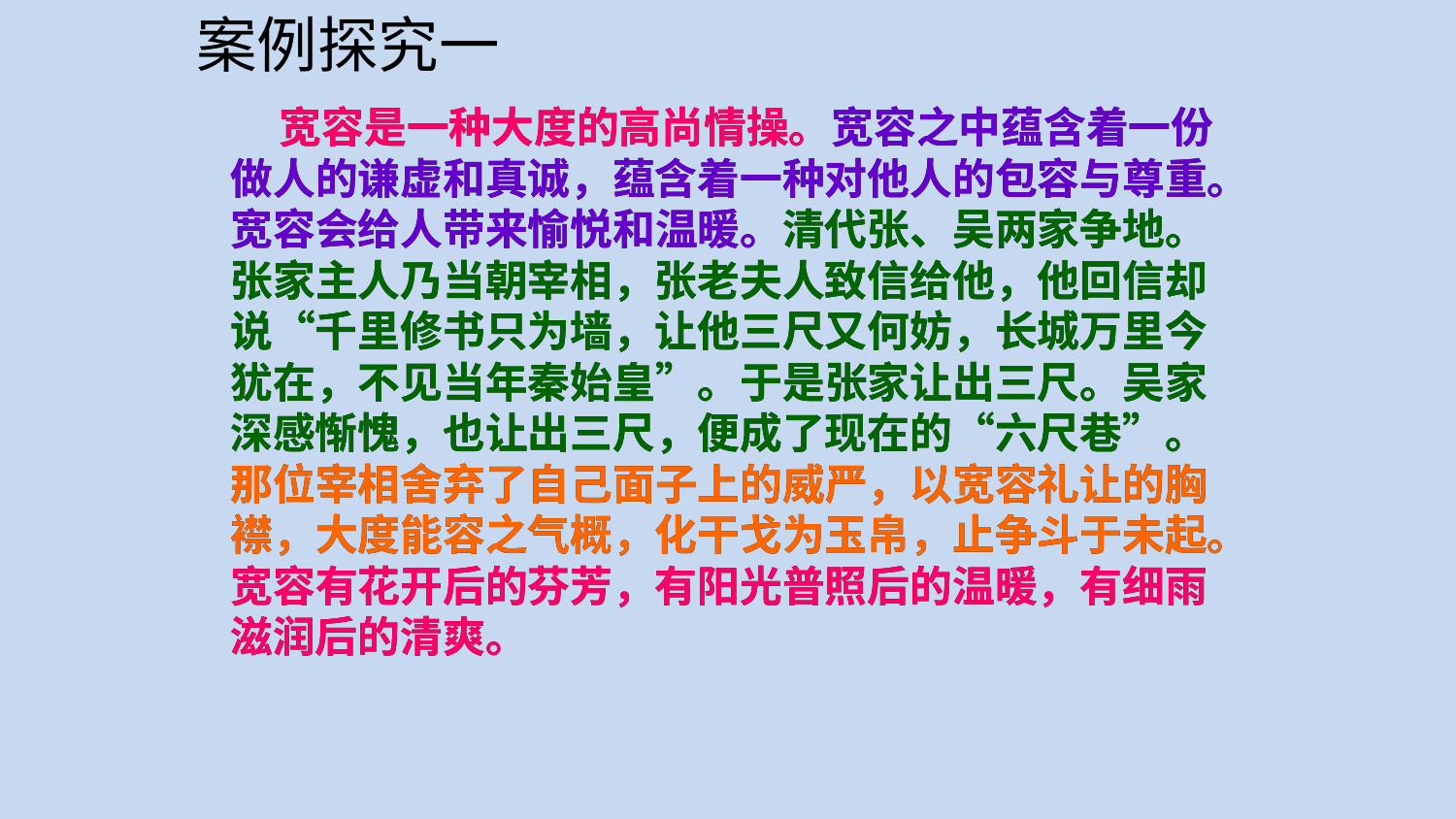

案例探究一
    宽容是一种大度的高尚情操。宽容之中蕴含着一份做人的谦虚和真诚，蕴含着一种对他人的包容与尊重。宽容会给人带来愉悦和温暖。清代张、吴两家争地。张家主人乃当朝宰相，张老夫人致信给他，他回信却说“千里修书只为墙，让他三尺又何妨，长城万里今犹在，不见当年秦始皇”。于是张家让出三尺。吴家深感惭愧，也让出三尺，便成了现在的“六尺巷”。那位宰相舍弃了自己面子上的威严，以宽容礼让的胸襟，大度能容之气概，化干戈为玉帛，止争斗于未起。宽容有花开后的芬芳，有阳光普照后的温暖，有细雨滋润后的清爽。
    宽容是一种大度的高尚情操。宽容之中蕴含着一份做人的谦虚和真诚，蕴含着一种对他人的包容与尊重。宽容会给人带来愉悦和温暖。清代张、吴两家争地。张家主人乃当朝宰相，张老夫人致信给他，他回信却说“千里修书只为墙，让他三尺又何妨，长城万里今犹在，不见当年秦始皇”。于是张家让出三尺。吴家深感惭愧，也让出三尺，便成了现在的“六尺巷”。那位宰相舍弃了自己面子上的威严，以宽容礼让的胸襟，大度能容之气概，化干戈为玉帛，止争斗于未起。宽容有花开后的芬芳，有阳光普照后的温暖，有细雨滋润后的清爽。